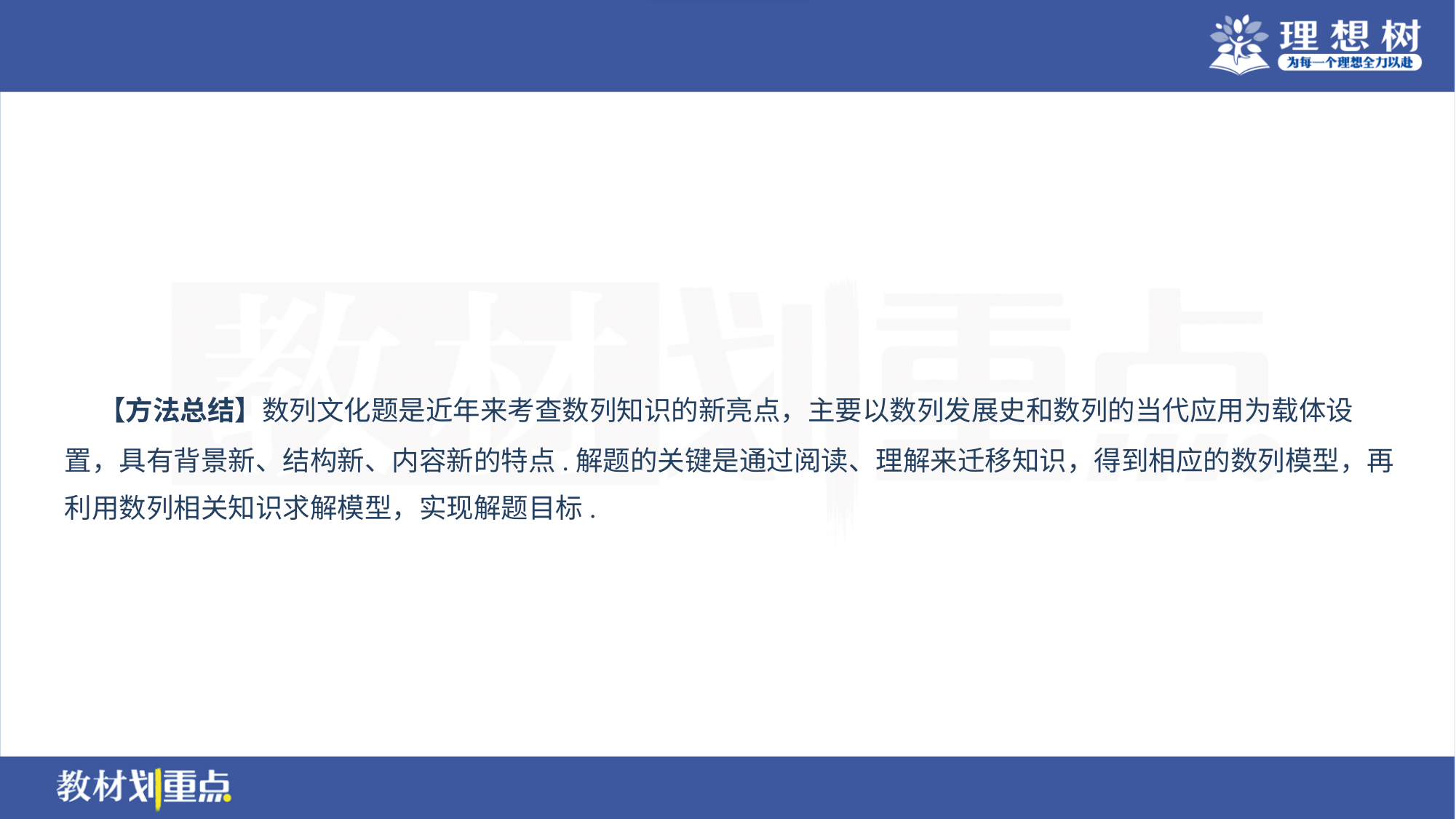

【方法总结】数列文化题是近年来考查数列知识的新亮点，主要以数列发展史和数列的当代应用为载体设
置，具有背景新、结构新、内容新的特点.解题的关键是通过阅读、理解来迁移知识，得到相应的数列模型，再
利用数列相关知识求解模型，实现解题目标.